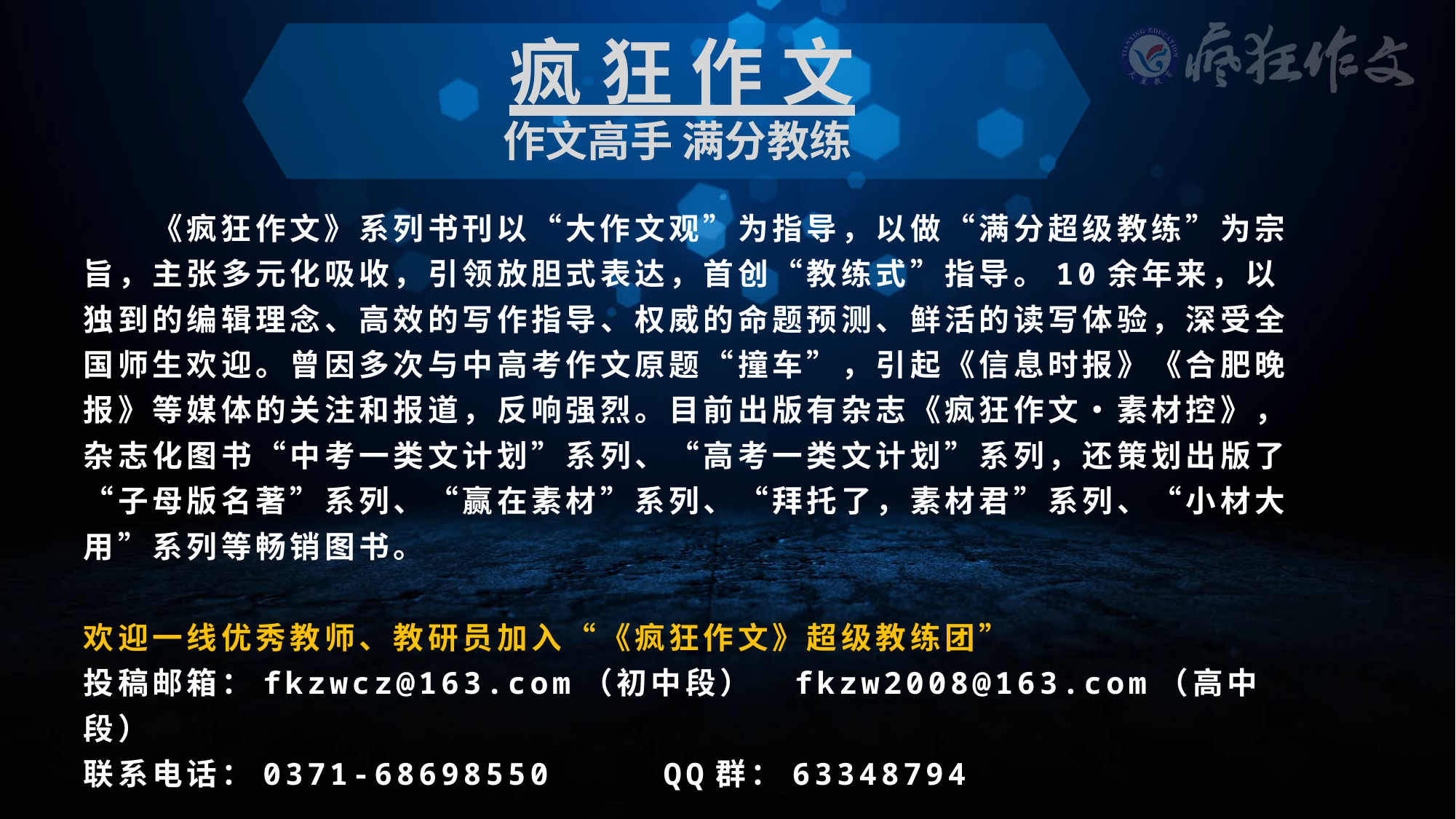

疯狂作文
作文高手 满分教练

《疯狂作文》系列书刊以“大作文观”为指导，以做“满分超级教练”为宗旨，主张多元化吸收，引领放胆式表达，首创“教练式”指导。10余年来，以独到的编辑理念、高效的写作指导、权威的命题预测、鲜活的读写体验，深受全国师生欢迎。曾因多次与中高考作文原题“撞车”，引起《信息时报》《合肥晚报》等媒体的关注和报道，反响强烈。目前出版有杂志《疯狂作文•素材控》，杂志化图书“中考一类文计划”系列、“高考一类文计划”系列，还策划出版了“子母版名著”系列、“赢在素材”系列、“拜托了，素材君”系列、“小材大用”系列等畅销图书。
欢迎一线优秀教师、教研员加入“《疯狂作文》超级教练团” 
投稿邮箱：fkzwcz@163.com（初中段）   fkzw2008@163.com（高中段）
联系电话：0371-68698550     QQ群：63348794